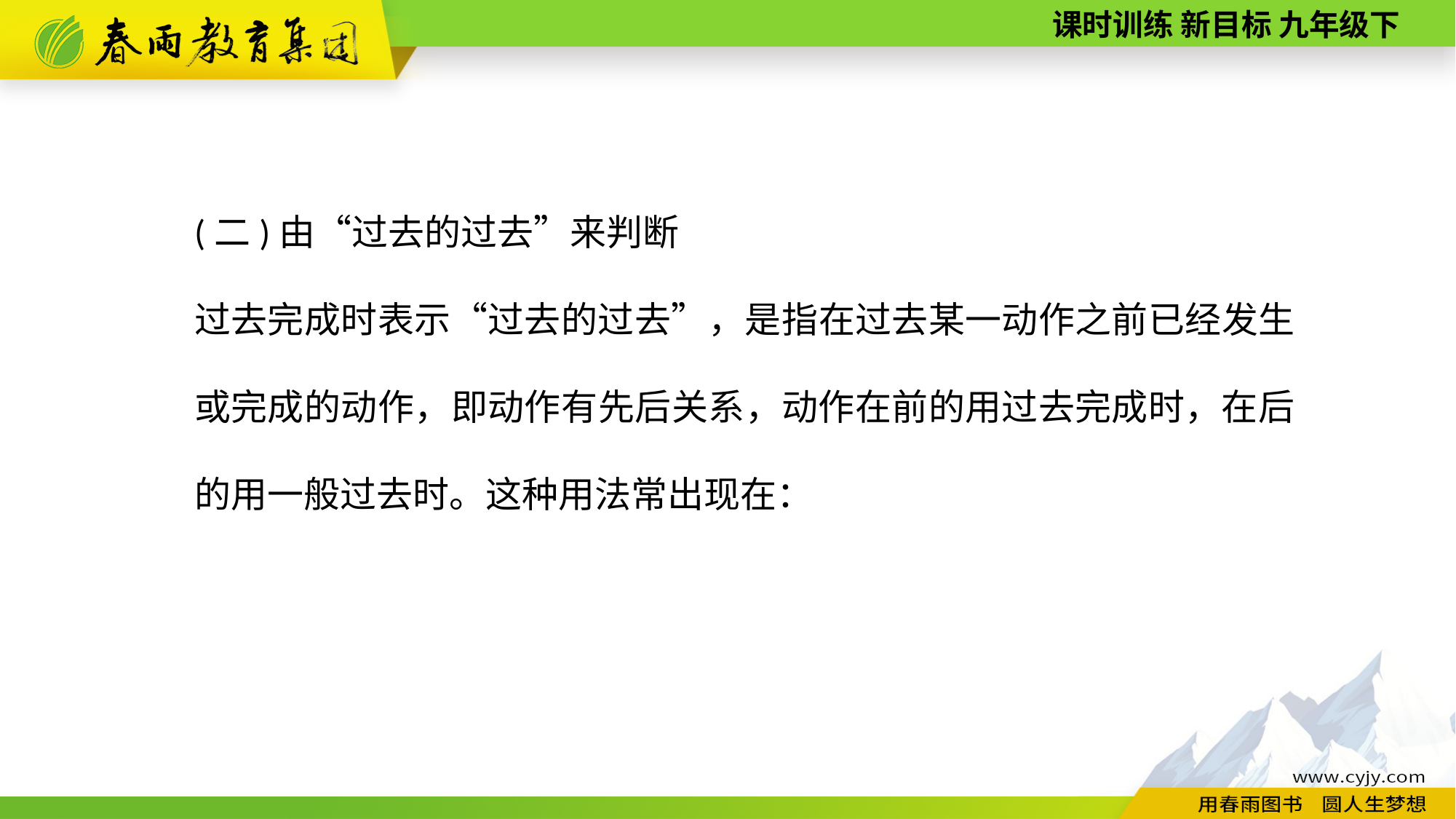

(二)由“过去的过去”来判断
过去完成时表示“过去的过去”，是指在过去某一动作之前已经发生或完成的动作，即动作有先后关系，动作在前的用过去完成时，在后的用一般过去时。这种用法常出现在：